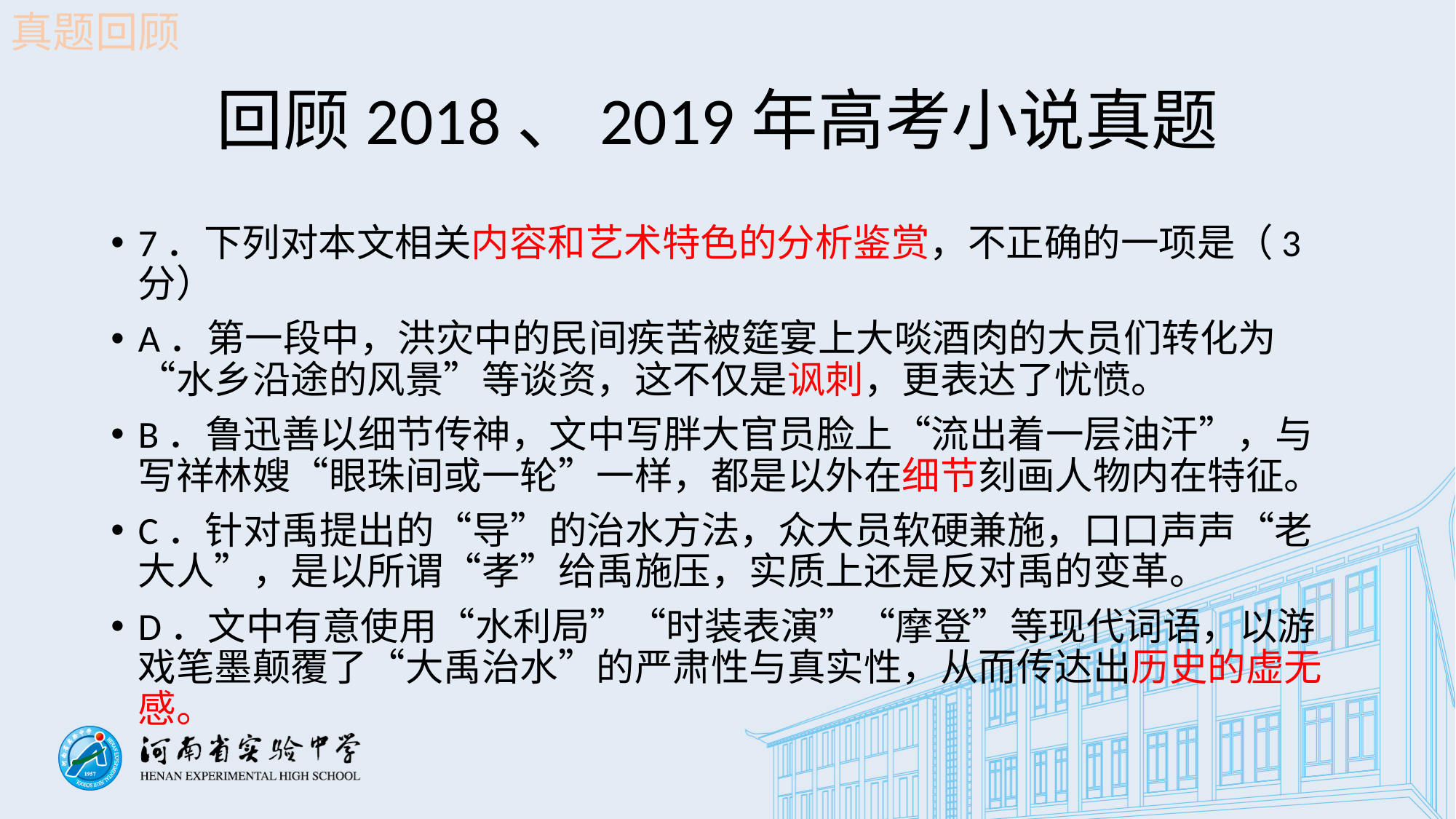

真题回顾
# 回顾2018、2019年高考小说真题
7．下列对本文相关内容和艺术特色的分析鉴赏，不正确的一项是（3分）
A．第一段中，洪灾中的民间疾苦被筵宴上大啖酒肉的大员们转化为“水乡沿途的风景”等谈资，这不仅是讽刺，更表达了忧愤。
B．鲁迅善以细节传神，文中写胖大官员脸上“流出着一层油汗”，与写祥林嫂“眼珠间或一轮”一样，都是以外在细节刻画人物内在特征。
C．针对禹提出的“导”的治水方法，众大员软硬兼施，口口声声“老大人”，是以所谓“孝”给禹施压，实质上还是反对禹的变革。
D．文中有意使用“水利局”“时装表演”“摩登”等现代词语，以游戏笔墨颠覆了“大禹治水”的严肃性与真实性，从而传达出历史的虚无感。